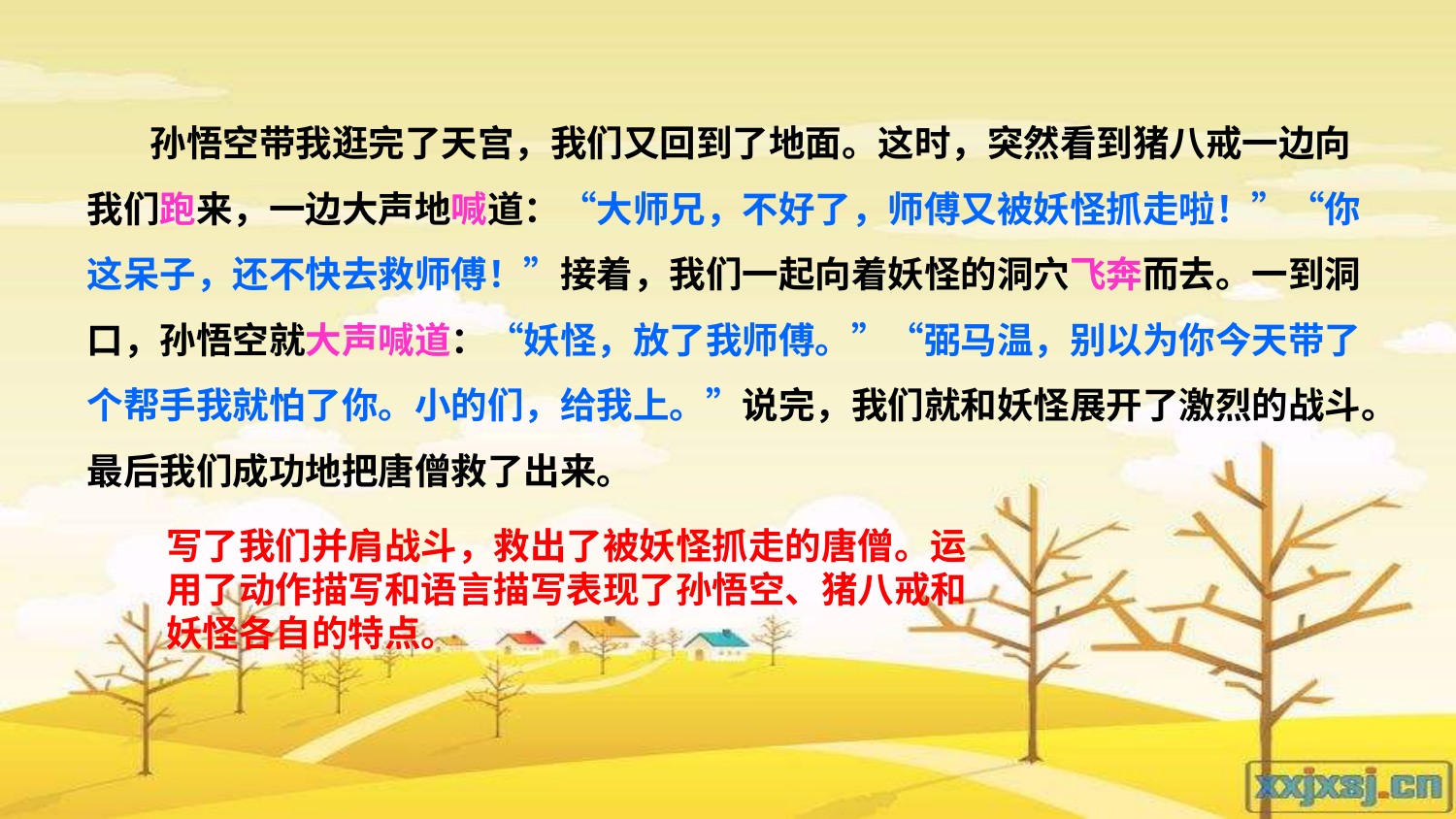

孙悟空带我逛完了天宫，我们又回到了地面。这时，突然看到猪八戒一边向我们跑来，一边大声地喊道：“大师兄，不好了，师傅又被妖怪抓走啦！”“你这呆子，还不快去救师傅！”接着，我们一起向着妖怪的洞穴飞奔而去。一到洞口，孙悟空就大声喊道：“妖怪，放了我师傅。”“弼马温，别以为你今天带了个帮手我就怕了你。小的们，给我上。”说完，我们就和妖怪展开了激烈的战斗。最后我们成功地把唐僧救了出来。
写了我们并肩战斗，救出了被妖怪抓走的唐僧。运用了动作描写和语言描写表现了孙悟空、猪八戒和妖怪各自的特点。